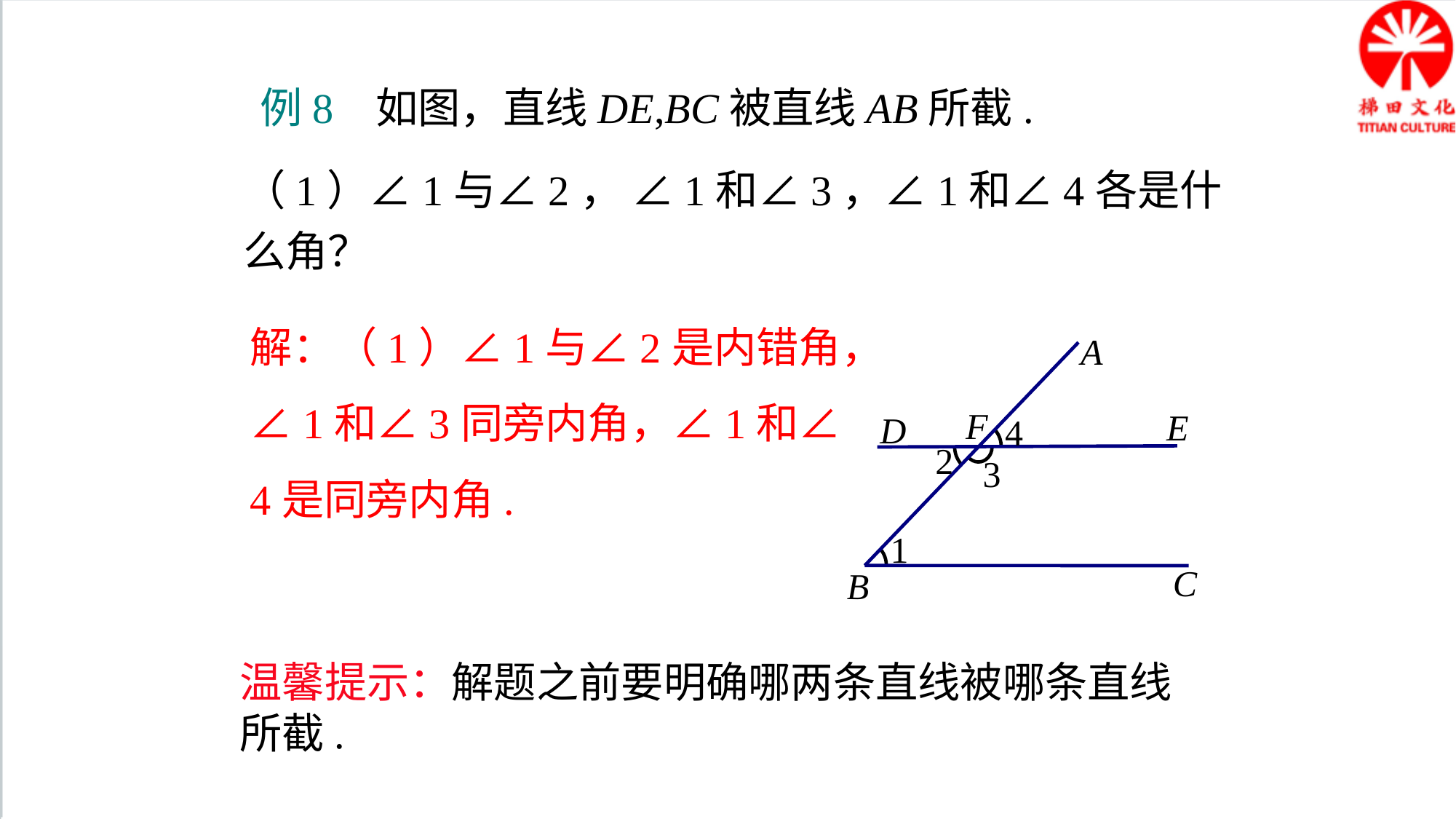

例8   如图，直线DE,BC被直线AB所截.
（1）∠1与∠2， ∠1和∠3，∠1和∠4各是什么角？
解：（1）∠1与∠2是内错角，∠1和∠3同旁内角，∠1和∠4是同旁内角.

A

F
E
D
4

2

3
1

C
B

温馨提示：解题之前要明确哪两条直线被哪条直线所截.